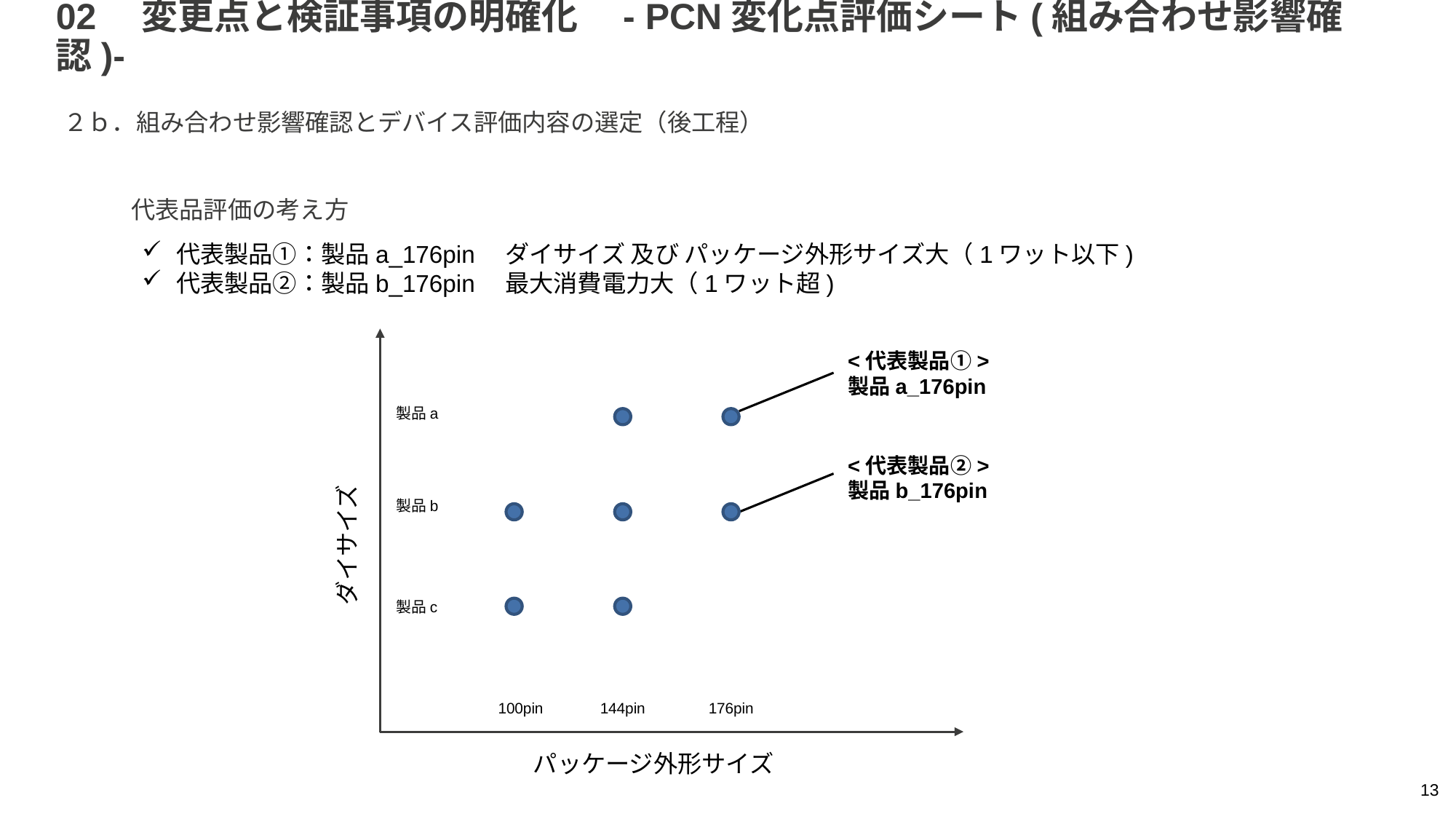

# 02　変更点と検証事項の明確化　- PCN変化点評価シート(組み合わせ影響確認)-
２ｂ．組み合わせ影響確認とデバイス評価内容の選定（後工程）

代表品評価の考え方
代表製品①：製品a_176pin　ダイサイズ 及び パッケージ外形サイズ大（1ワット以下)
代表製品②：製品b_176pin　最大消費電力大（1ワット超)
<代表製品①>
製品a_176pin
製品a

<代表製品②>
製品b_176pin
製品b

ダイサイズ
製品c

100pin
144pin
176pin
パッケージ外形サイズ